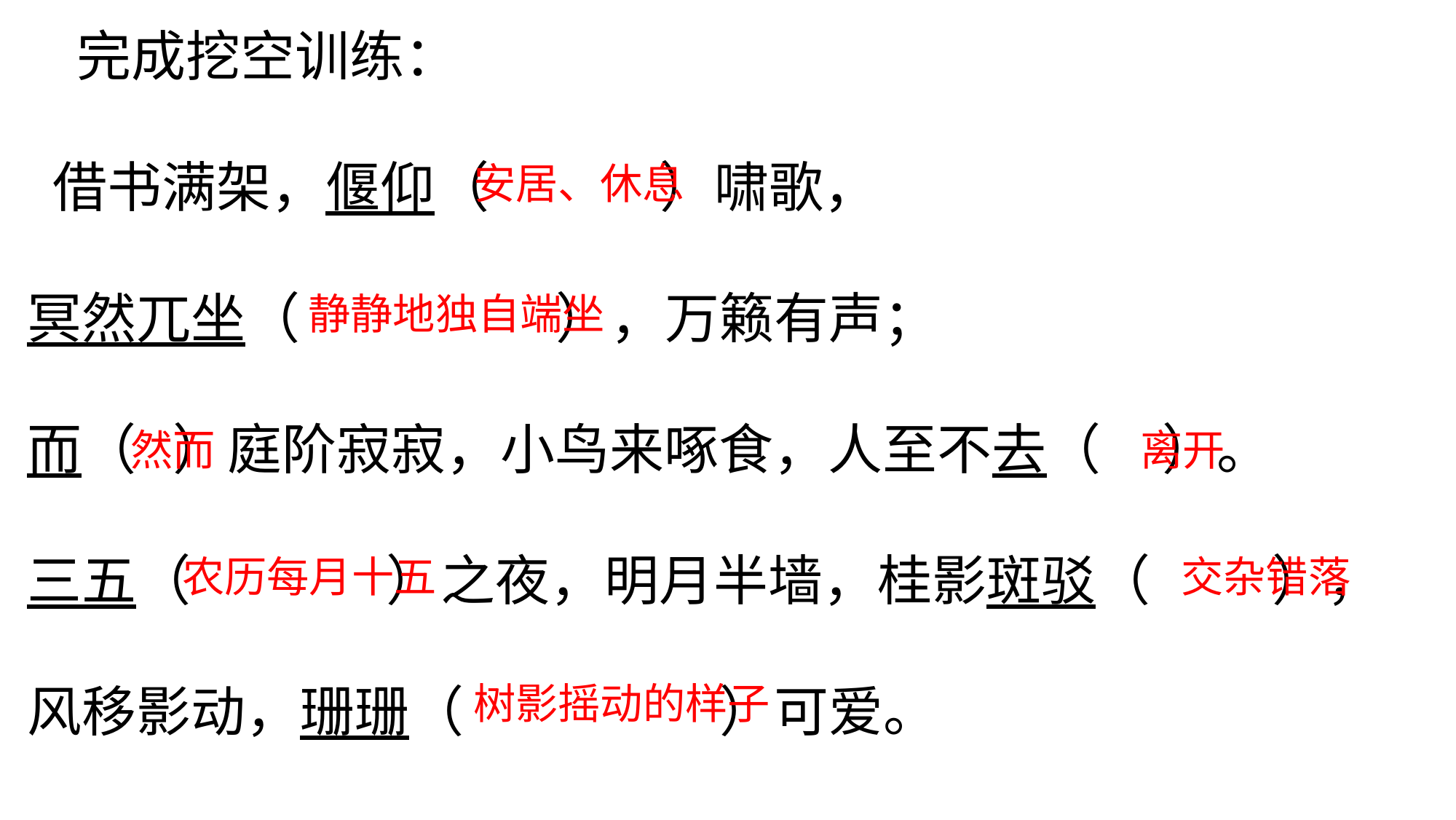

完成挖空训练：

 借书满架，偃仰（              ）啸歌，

冥然兀坐（                     ），万籁有声；

而（   ）庭阶寂寂，小鸟来啄食，人至不去（     ）。

三五（                ）之夜，明月半墙，桂影斑驳（          ），

风移影动，珊珊（                     ）可爱。
安居、休息
静静地独自端坐
然而
离开
农历每月十五
交杂错落
树影摇动的样子